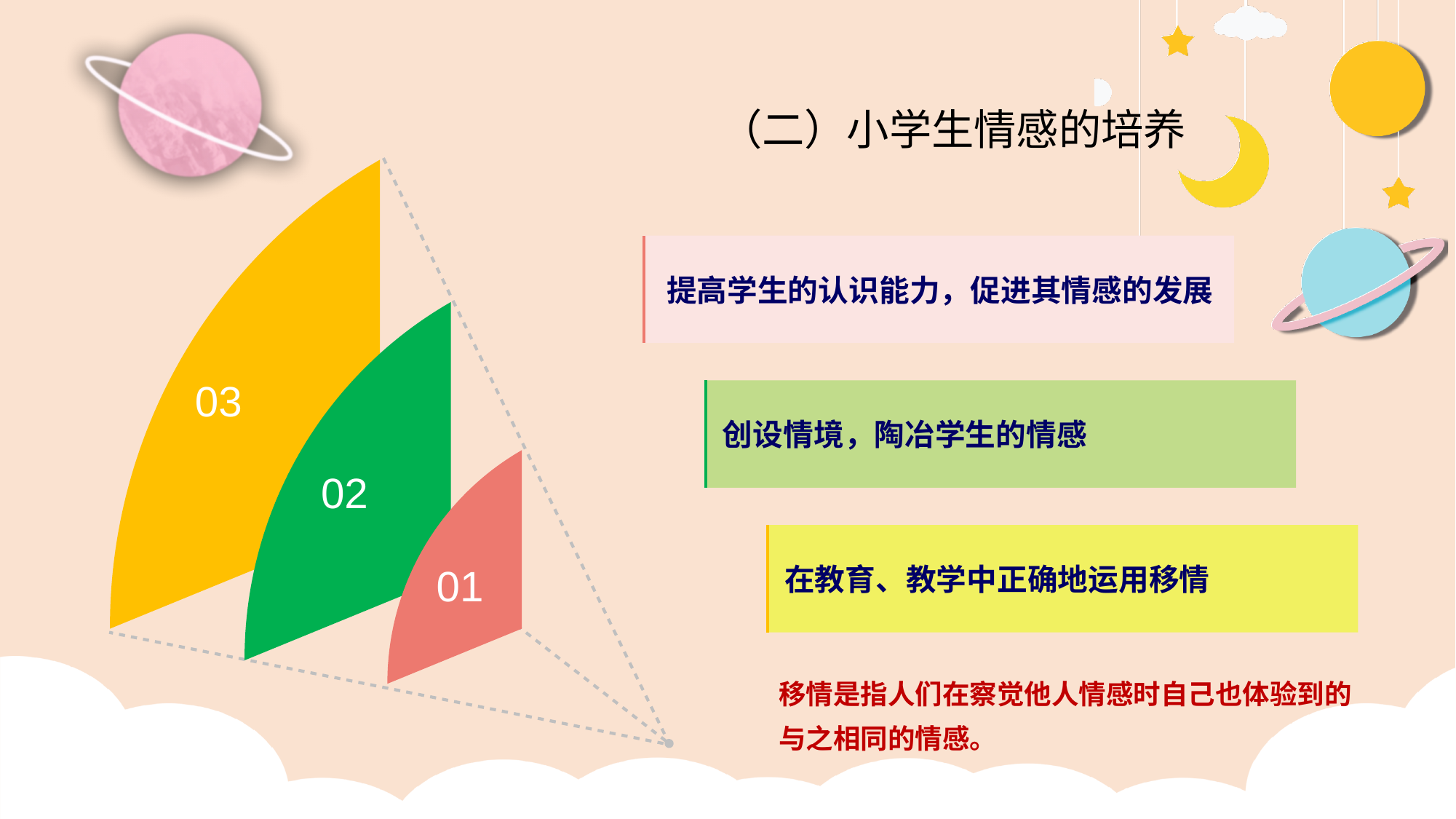

（二）小学生情感的培养

提高学生的认识能力，促进其情感的发展

03

创设情境，陶冶学生的情感

02

在教育、教学中正确地运用移情
01
移情是指人们在察觉他人情感时自己也体验到的与之相同的情感。